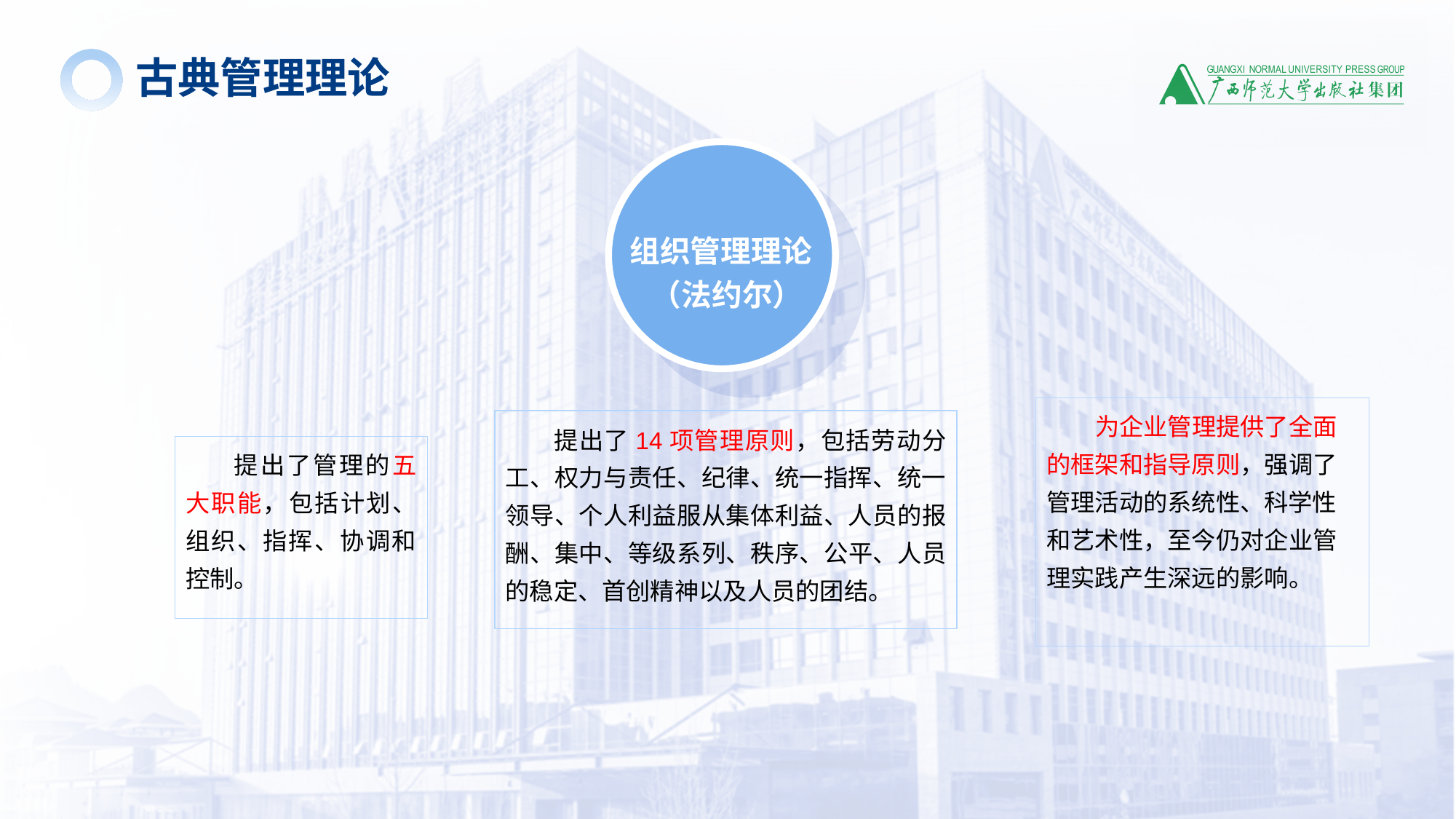

古典管理理论

组织管理理论
（法约尔）
为企业管理提供了全面的框架和指导原则，强调了管理活动的系统性、科学性和艺术性，至今仍对企业管理实践产生深远的影响。
提出了14项管理原则，包括劳动分工、权力与责任、纪律、统一指挥、统一领导、个人利益服从集体利益、人员的报酬、集中、等级系列、秩序、公平、人员的稳定、首创精神以及人员的团结。
提出了管理的五大职能，包括计划、组织、指挥、协调和控制。